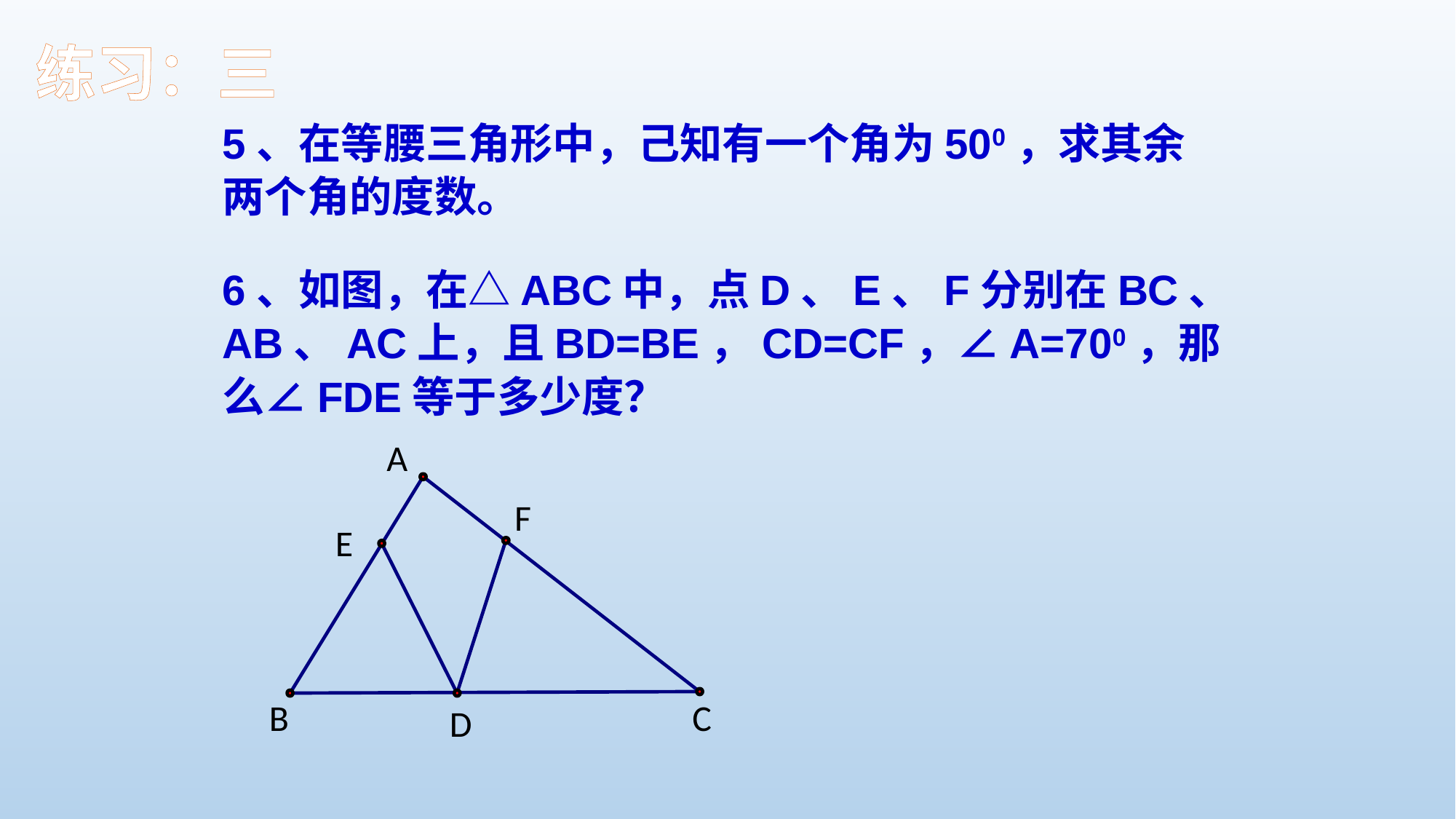

练习：三
5、在等腰三角形中，己知有一个角为500，求其余两个角的度数。
6、如图，在△ABC中，点D、E、F分别在BC、AB、AC上，且BD=BE，CD=CF，∠A=700，那么∠FDE等于多少度？

A

F

E

C

B

D